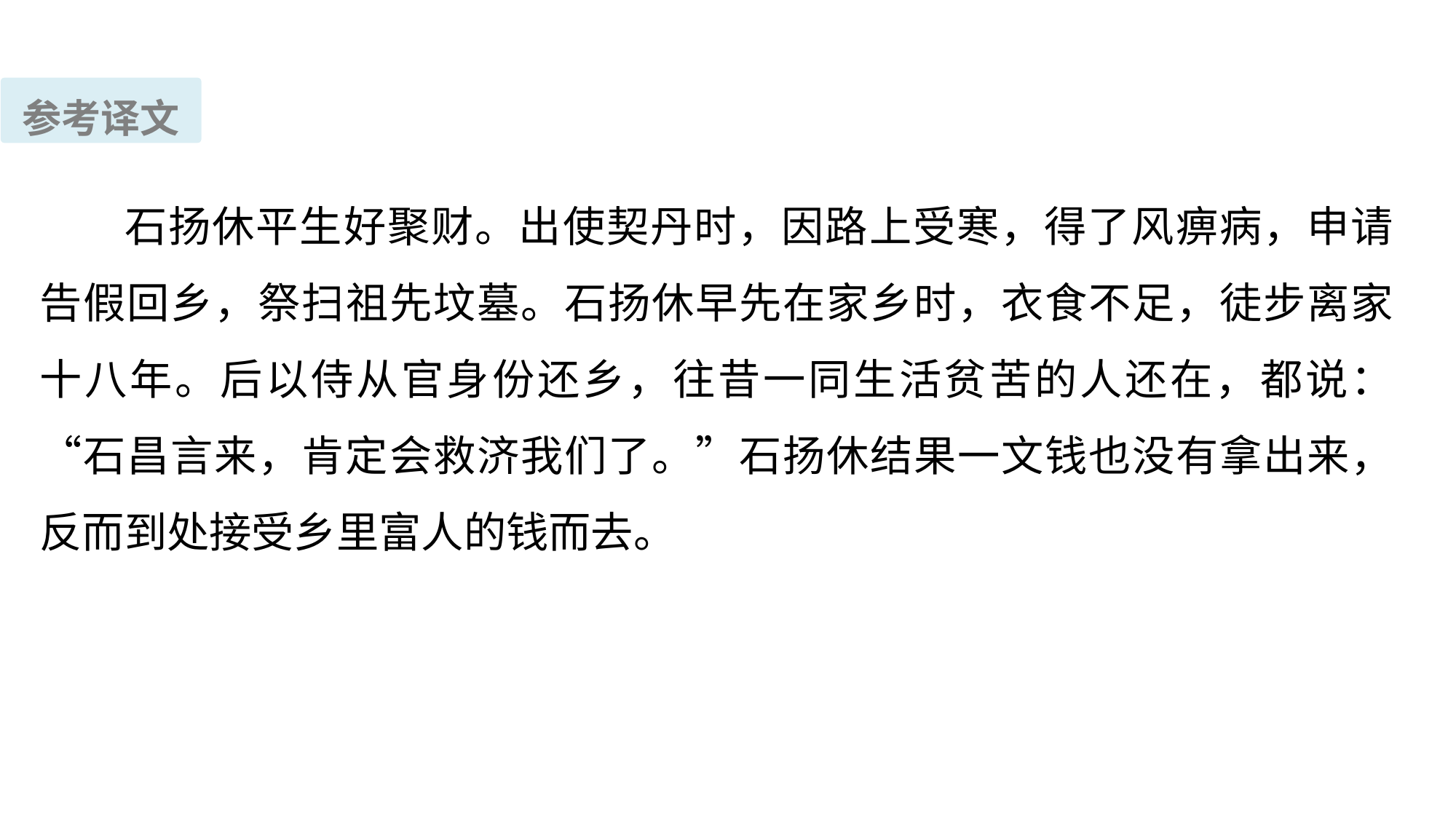

参考译文
石扬休平生好聚财。出使契丹时，因路上受寒，得了风痹病，申请告假回乡，祭扫祖先坟墓。石扬休早先在家乡时，衣食不足，徒步离家十八年。后以侍从官身份还乡，往昔一同生活贫苦的人还在，都说：“石昌言来，肯定会救济我们了。”石扬休结果一文钱也没有拿出来，反而到处接受乡里富人的钱而去。